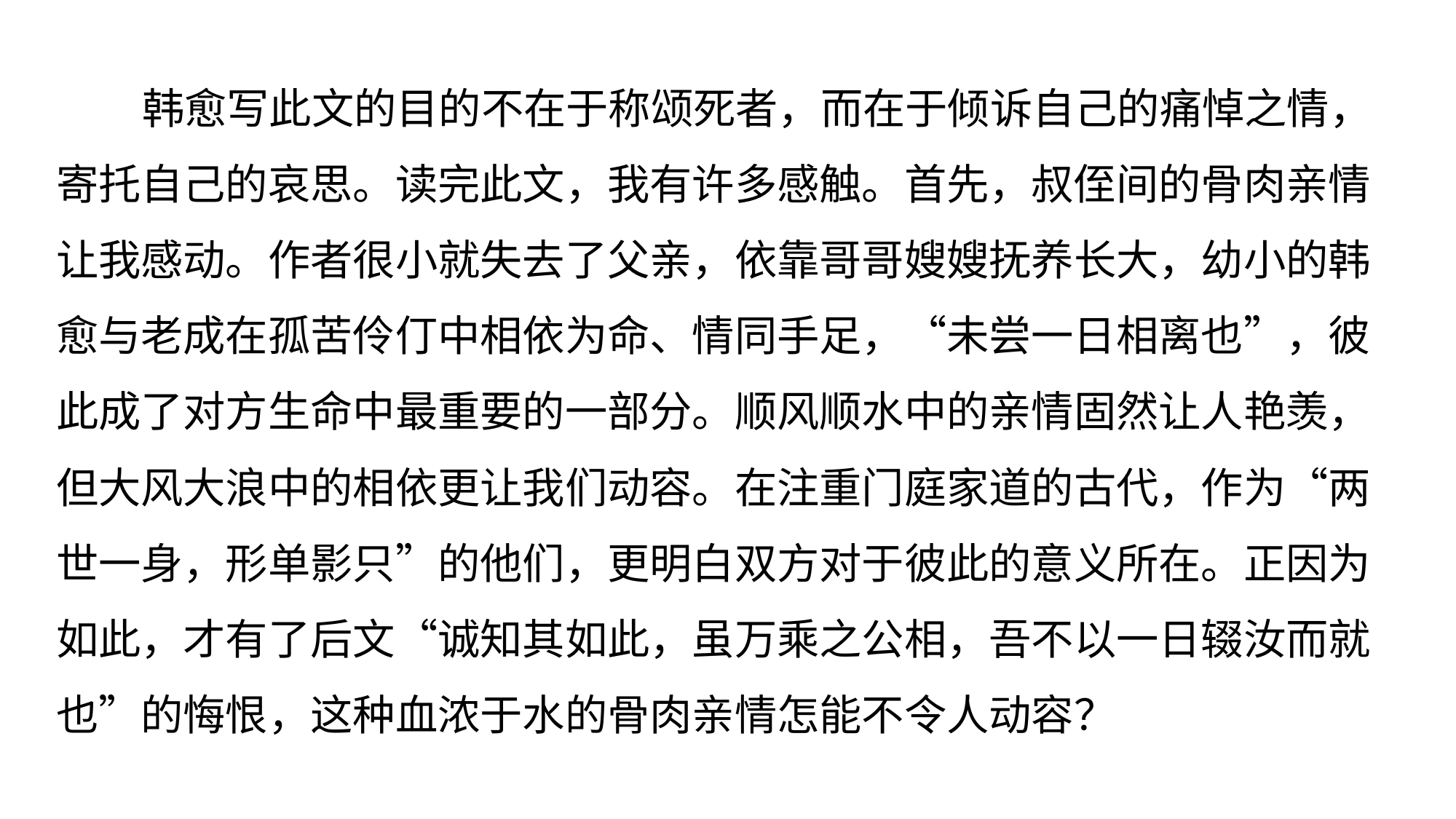

韩愈写此文的目的不在于称颂死者，而在于倾诉自己的痛悼之情，寄托自己的哀思。读完此文，我有许多感触。首先，叔侄间的骨肉亲情让我感动。作者很小就失去了父亲，依靠哥哥嫂嫂抚养长大，幼小的韩愈与老成在孤苦伶仃中相依为命、情同手足，“未尝一日相离也”，彼此成了对方生命中最重要的一部分。顺风顺水中的亲情固然让人艳羡，但大风大浪中的相依更让我们动容。在注重门庭家道的古代，作为“两世一身，形单影只”的他们，更明白双方对于彼此的意义所在。正因为如此，才有了后文“诚知其如此，虽万乘之公相，吾不以一日辍汝而就也”的悔恨，这种血浓于水的骨肉亲情怎能不令人动容？